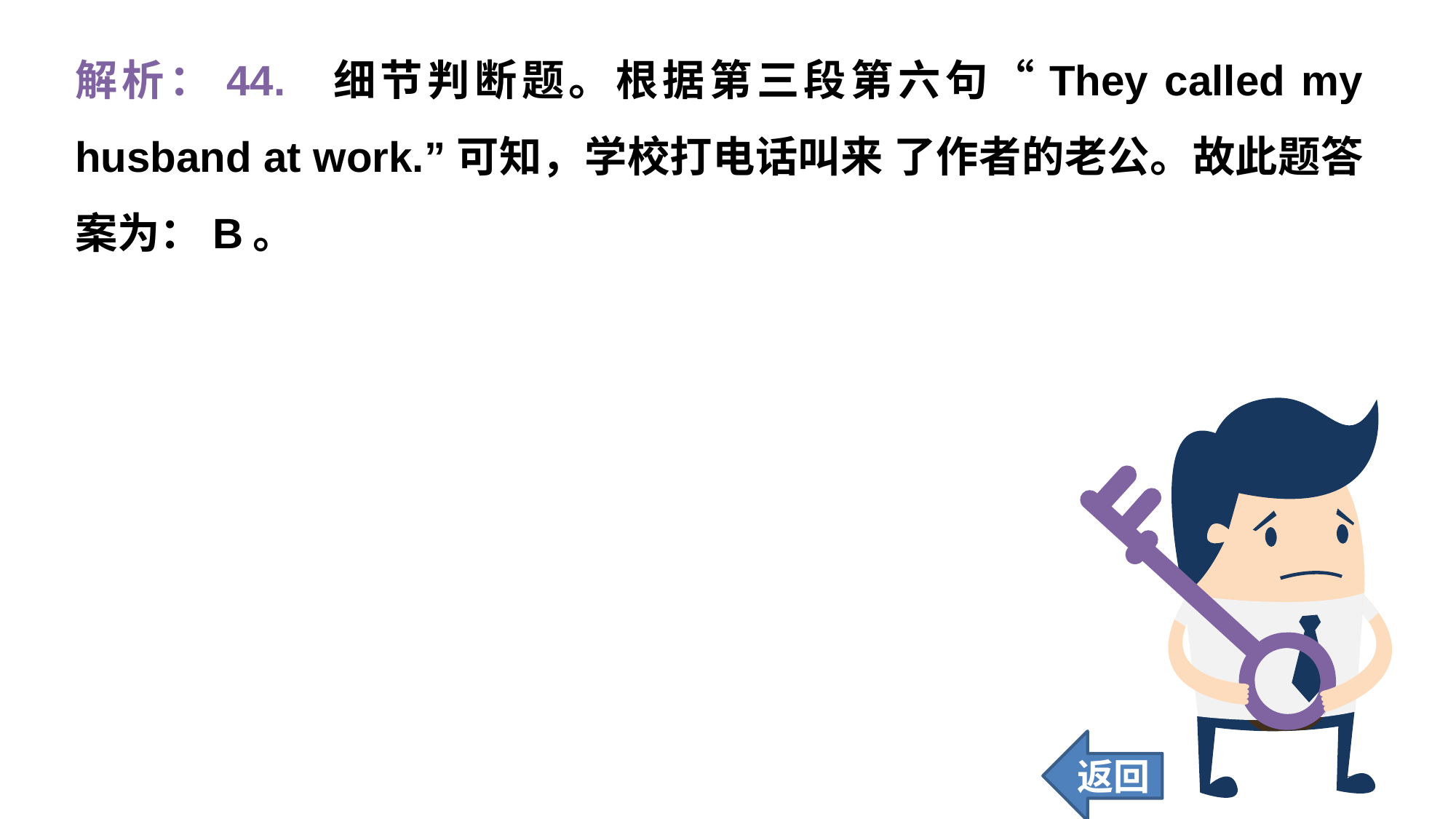

解析：44.  细节判断题。根据第三段第六句“They called my husband at work.”可知，学校打电话叫来 了作者的老公。故此题答案为：B。

返回
399